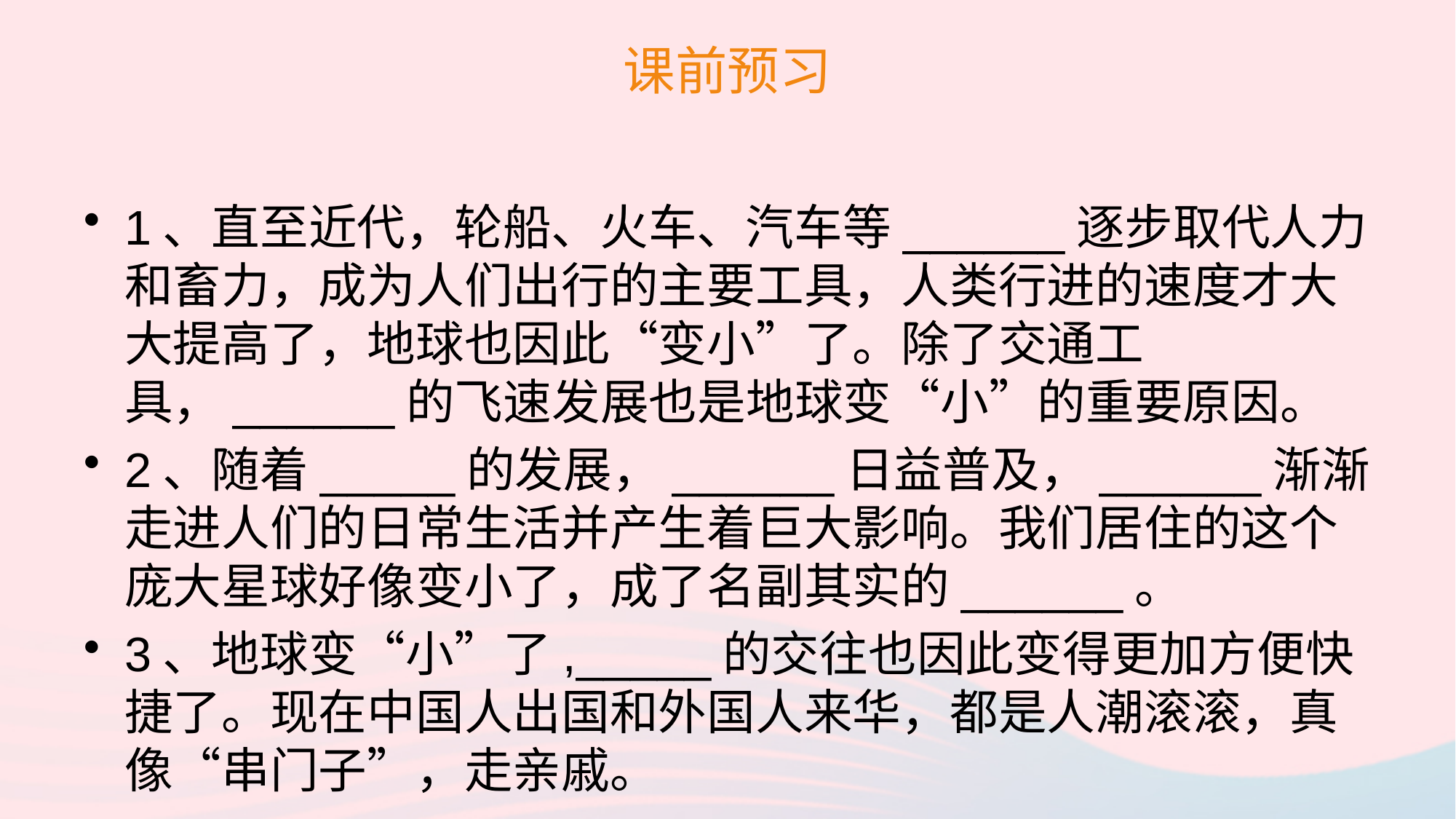

# 课前预习
1、直至近代，轮船、火车、汽车等______逐步取代人力和畜力，成为人们出行的主要工具，人类行进的速度才大大提高了，地球也因此“变小”了。除了交通工具，______的飞速发展也是地球变“小”的重要原因。
2、随着_____的发展，______日益普及，______渐渐走进人们的日常生活并产生着巨大影响。我们居住的这个庞大星球好像变小了，成了名副其实的______。
3、地球变“小”了,_____的交往也因此变得更加方便快捷了。现在中国人出国和外国人来华，都是人潮滚滚，真像“串门子”，走亲戚。